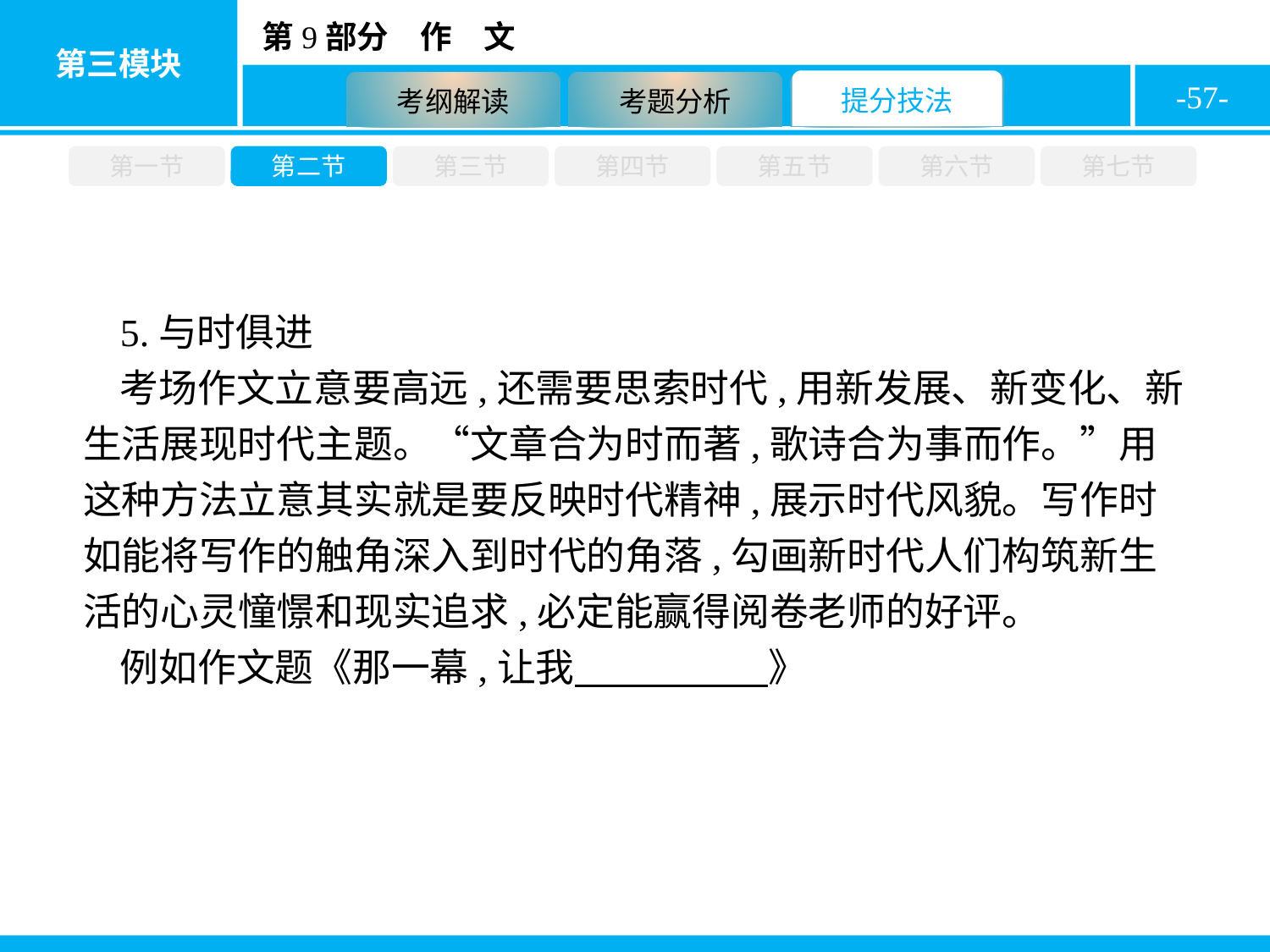

-57-
第一节
第二节
第三节
第四节
第五节
第六节
第七节
5.与时俱进
考场作文立意要高远,还需要思索时代,用新发展、新变化、新生活展现时代主题。“文章合为时而著,歌诗合为事而作。”用这种方法立意其实就是要反映时代精神,展示时代风貌。写作时如能将写作的触角深入到时代的角落,勾画新时代人们构筑新生活的心灵憧憬和现实追求,必定能赢得阅卷老师的好评。
例如作文题《那一幕,让我　　　　　》